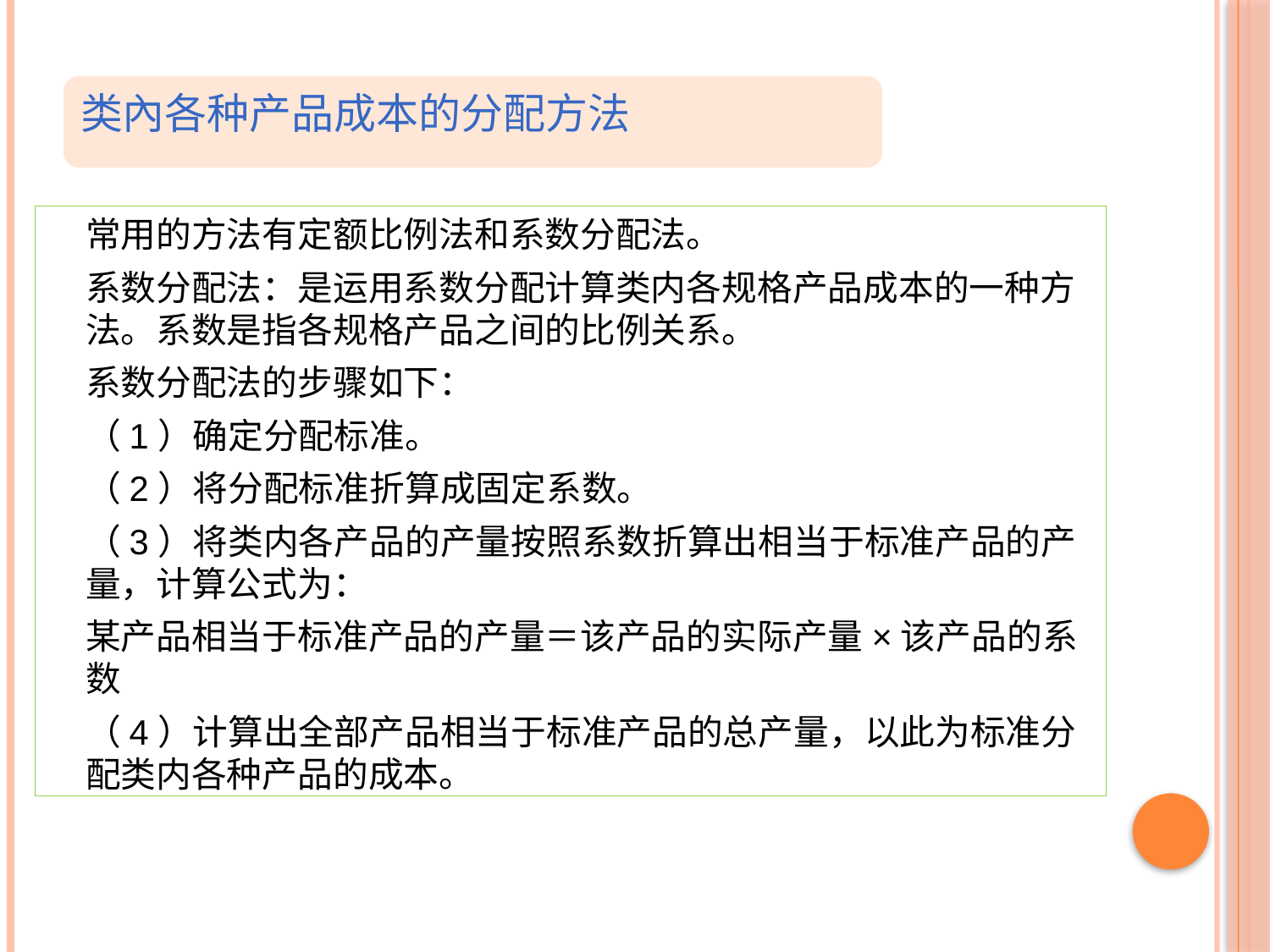

类內各种产品成本的分配方法
常用的方法有定额比例法和系数分配法。
系数分配法：是运用系数分配计算类内各规格产品成本的一种方法。系数是指各规格产品之间的比例关系。
系数分配法的步骤如下：
（1）确定分配标准。
（2）将分配标准折算成固定系数。
（3）将类内各产品的产量按照系数折算出相当于标准产品的产量，计算公式为：
某产品相当于标准产品的产量＝该产品的实际产量×该产品的系数
（4）计算出全部产品相当于标准产品的总产量，以此为标准分配类内各种产品的成本。